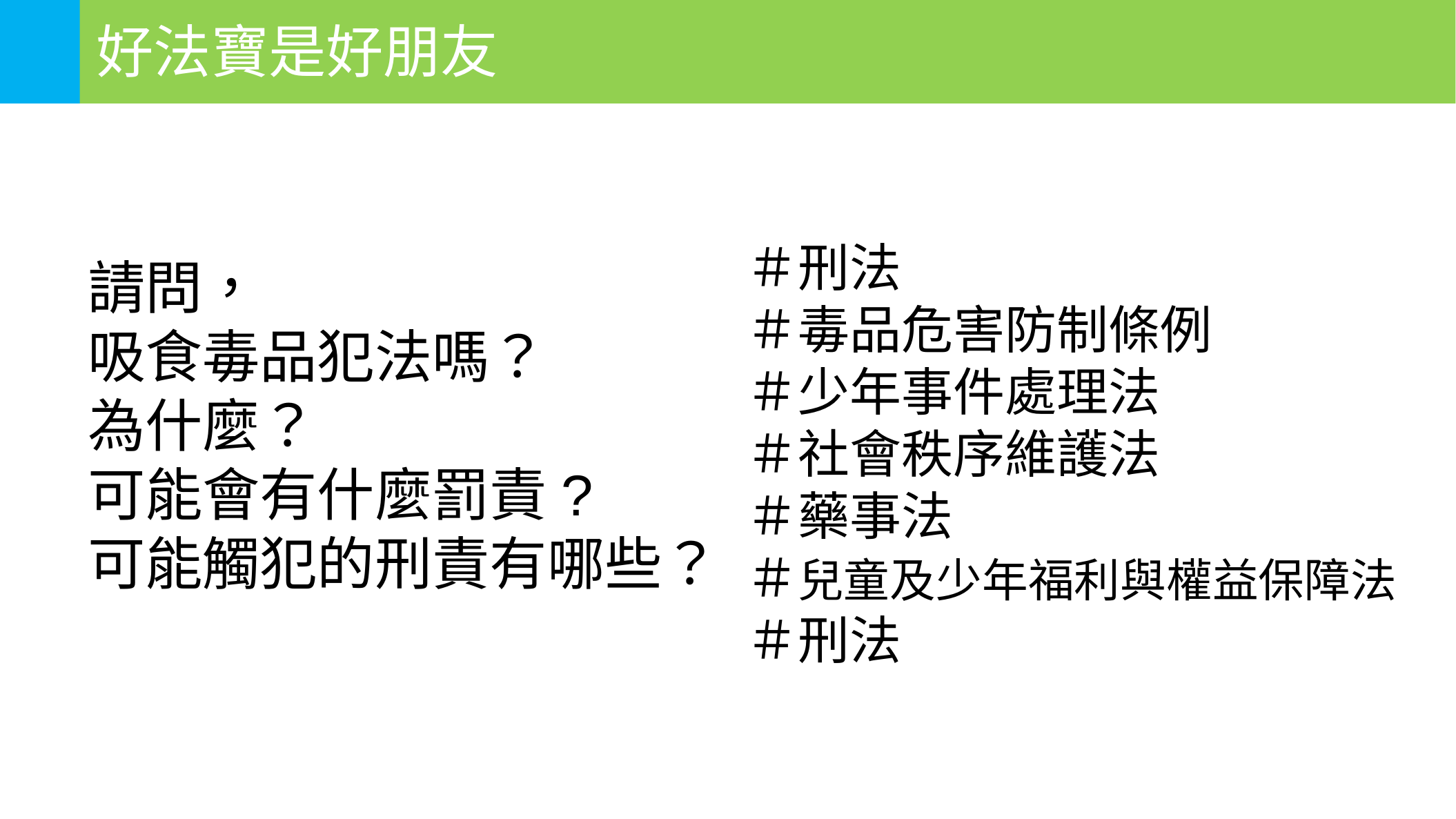

好法寶是好朋友
＃刑法
＃毒品危害防制條例
＃少年事件處理法
＃社會秩序維護法
＃藥事法
＃兒童及少年福利與權益保障法
＃刑法
請問，
吸食毒品犯法嗎？
為什麼？
可能會有什麼罰責?
可能觸犯的刑責有哪些？